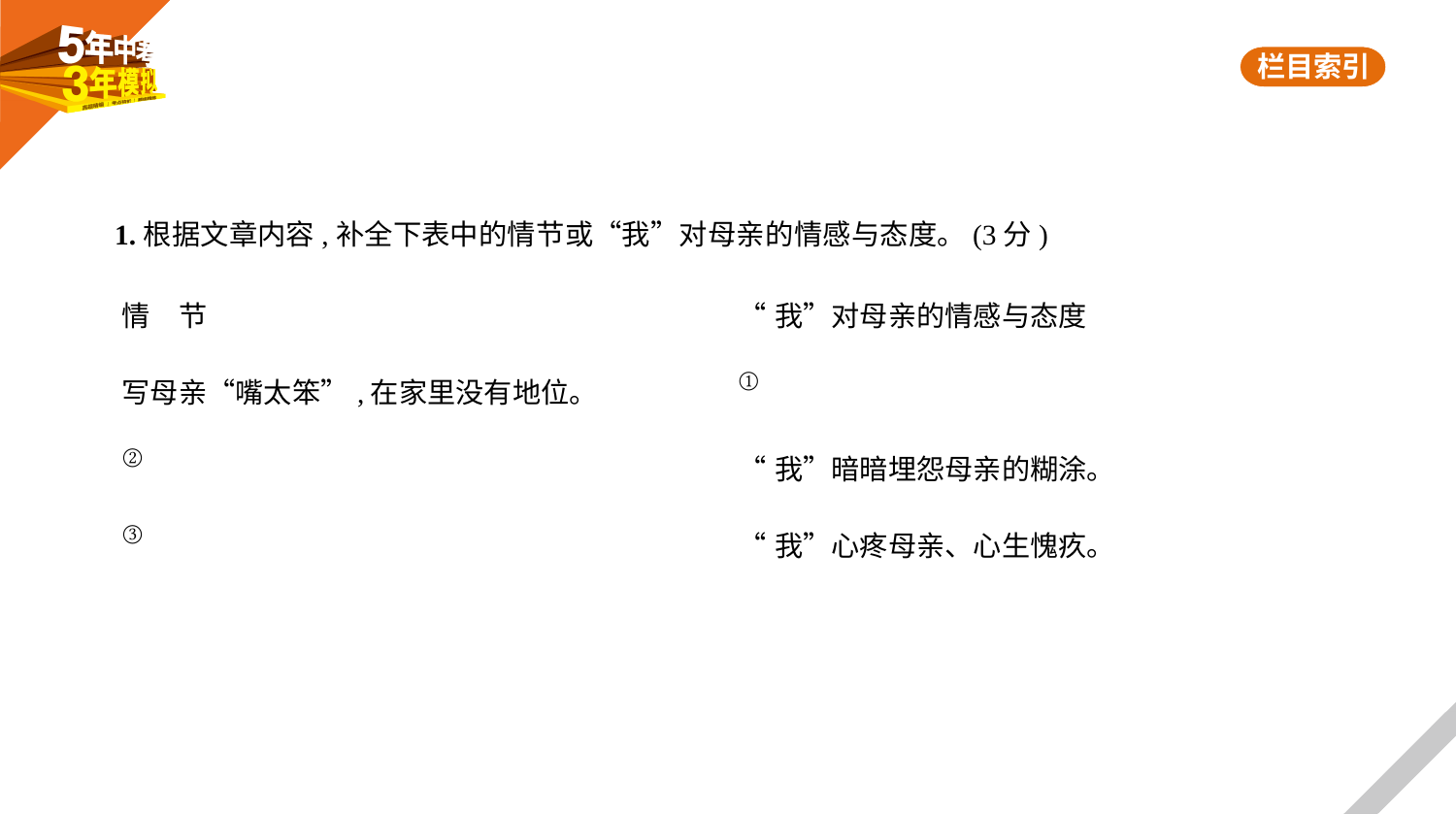

1.根据文章内容,补全下表中的情节或“我”对母亲的情感与态度。(3分)
| 情　节 | “我”对母亲的情感与态度 |
| --- | --- |
| 写母亲“嘴太笨”,在家里没有地位。 | ① |
| ② | “我”暗暗埋怨母亲的糊涂。 |
| ③ | “我”心疼母亲、心生愧疚。 |